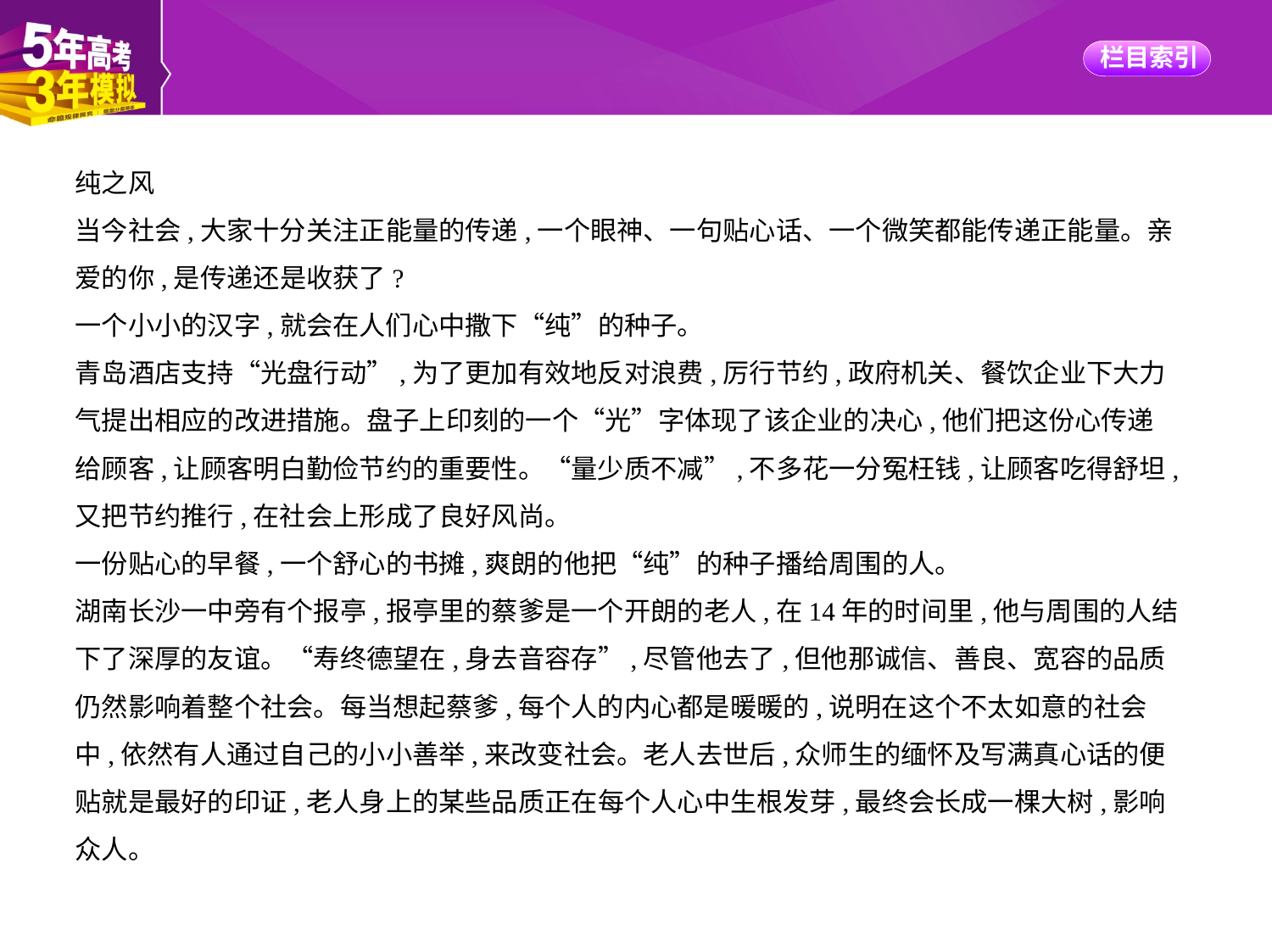

纯之风
当今社会,大家十分关注正能量的传递,一个眼神、一句贴心话、一个微笑都能传递正能量。亲
爱的你,是传递还是收获了?
一个小小的汉字,就会在人们心中撒下“纯”的种子。
青岛酒店支持“光盘行动”,为了更加有效地反对浪费,厉行节约,政府机关、餐饮企业下大力
气提出相应的改进措施。盘子上印刻的一个“光”字体现了该企业的决心,他们把这份心传递
给顾客,让顾客明白勤俭节约的重要性。“量少质不减”,不多花一分冤枉钱,让顾客吃得舒坦,
又把节约推行,在社会上形成了良好风尚。
一份贴心的早餐,一个舒心的书摊,爽朗的他把“纯”的种子播给周围的人。
湖南长沙一中旁有个报亭,报亭里的蔡爹是一个开朗的老人,在14年的时间里,他与周围的人结
下了深厚的友谊。“寿终德望在,身去音容存”,尽管他去了,但他那诚信、善良、宽容的品质
仍然影响着整个社会。每当想起蔡爹,每个人的内心都是暖暖的,说明在这个不太如意的社会
中,依然有人通过自己的小小善举,来改变社会。老人去世后,众师生的缅怀及写满真心话的便
贴就是最好的印证,老人身上的某些品质正在每个人心中生根发芽,最终会长成一棵大树,影响
众人。